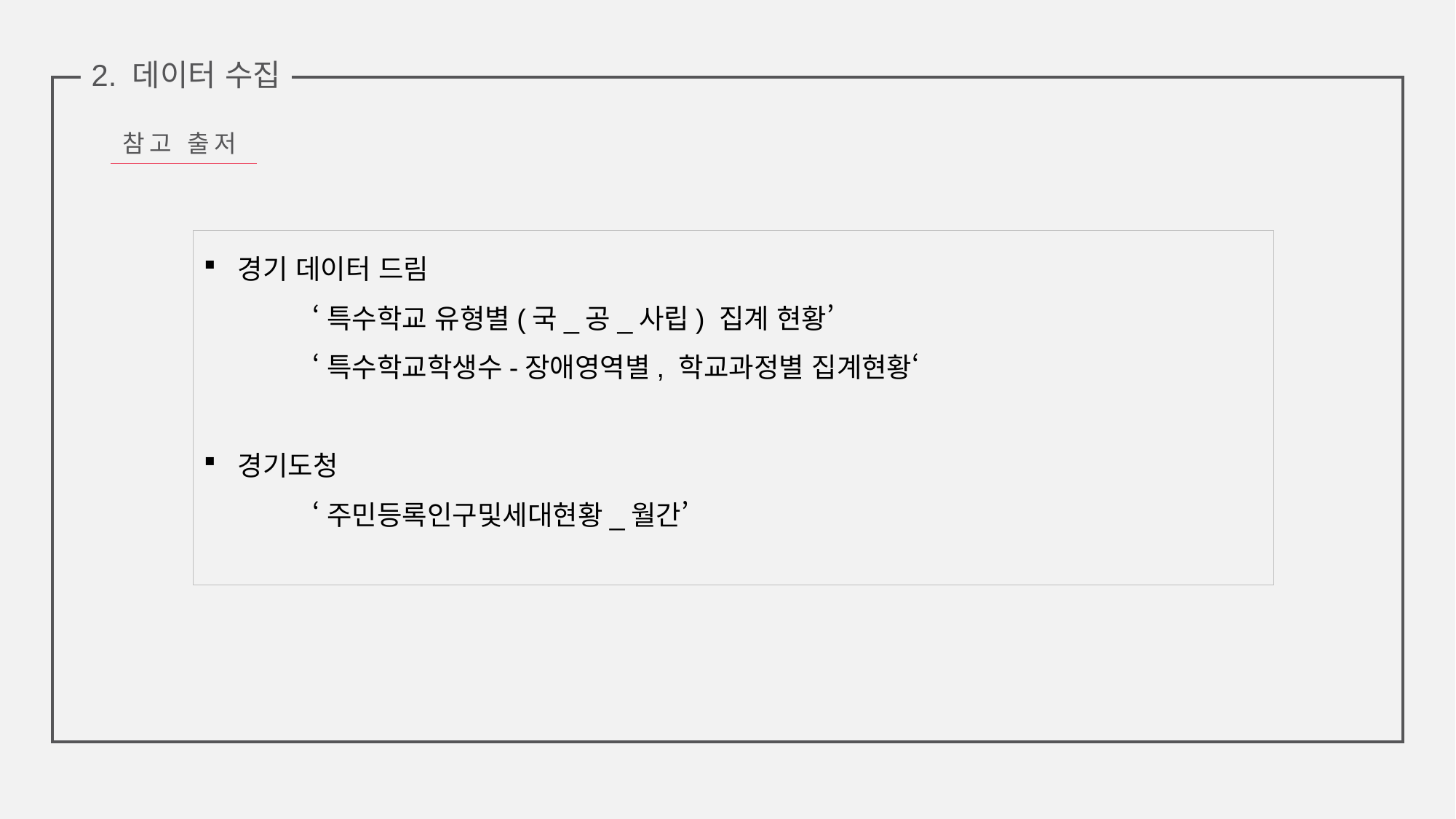

2. 데이터 수집

참고 출저

경기 데이터 드림
	‘특수학교 유형별(국_공_사립) 집계 현황’
	‘특수학교학생수-장애영역별, 학교과정별 집계현황‘

경기도청
	‘주민등록인구및세대현황_월간’